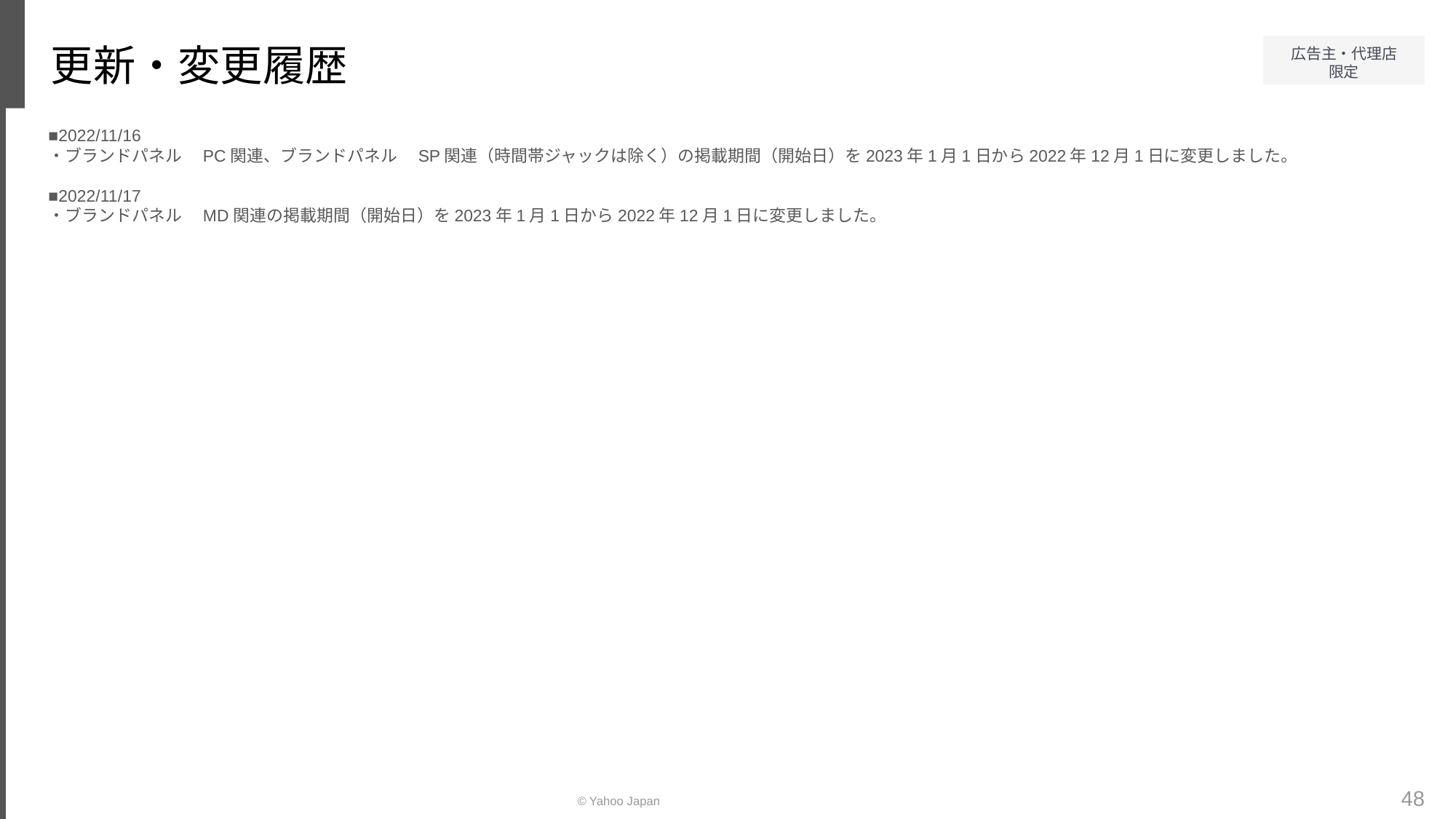

更新・変更履歴
■2022/11/16
・ブランドパネル　PC関連、ブランドパネル　SP関連（時間帯ジャックは除く）の掲載期間（開始日）を2023年1月1日から2022年12月1日に変更しました。

■2022/11/17
・ブランドパネル　MD関連の掲載期間（開始日）を2023年1月1日から2022年12月1日に変更しました。

48